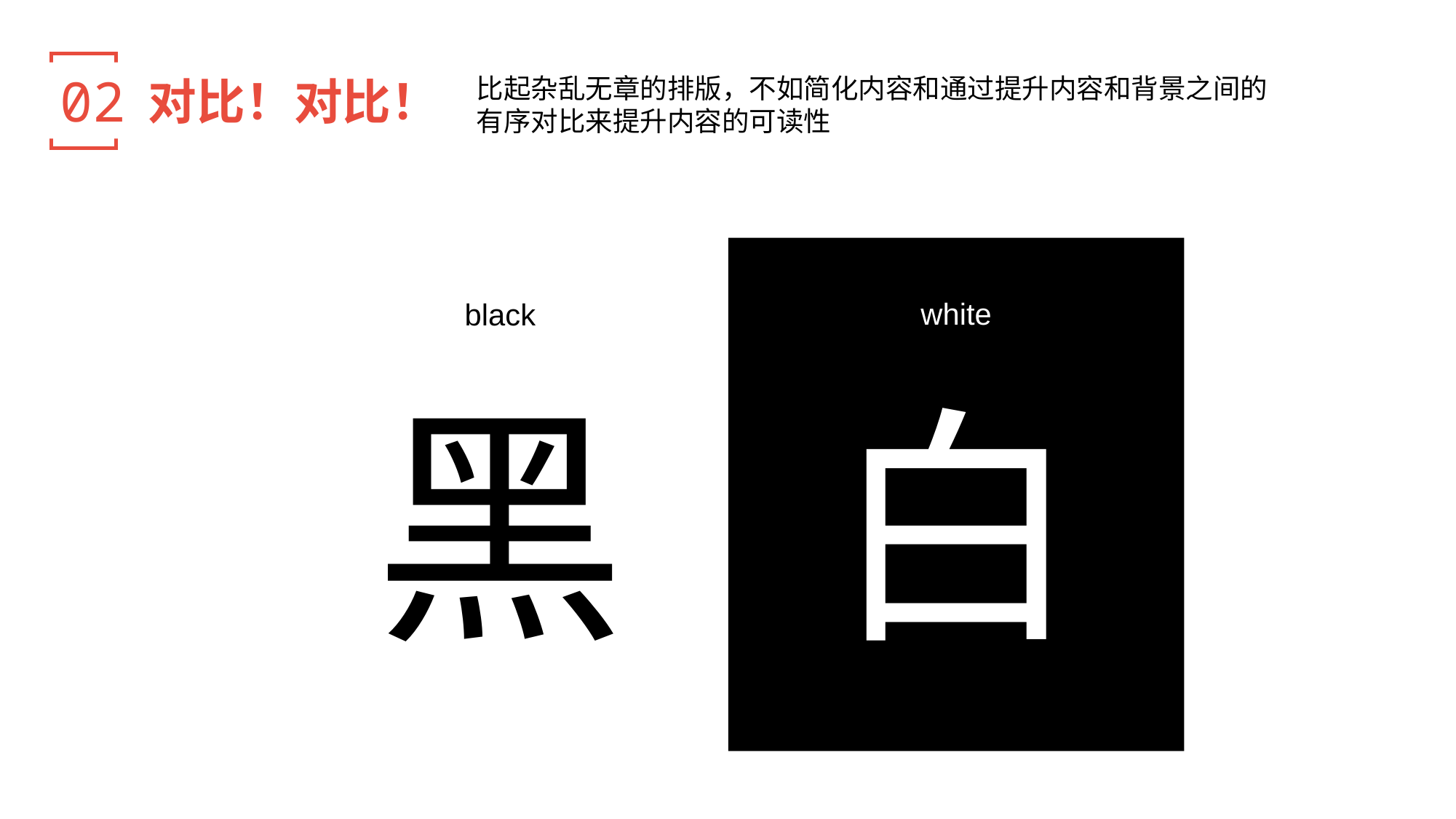

02
对比！对比！
比起杂乱无章的排版，不如简化内容和通过提升内容和背景之间的
有序对比来提升内容的可读性

white
black
白
黑